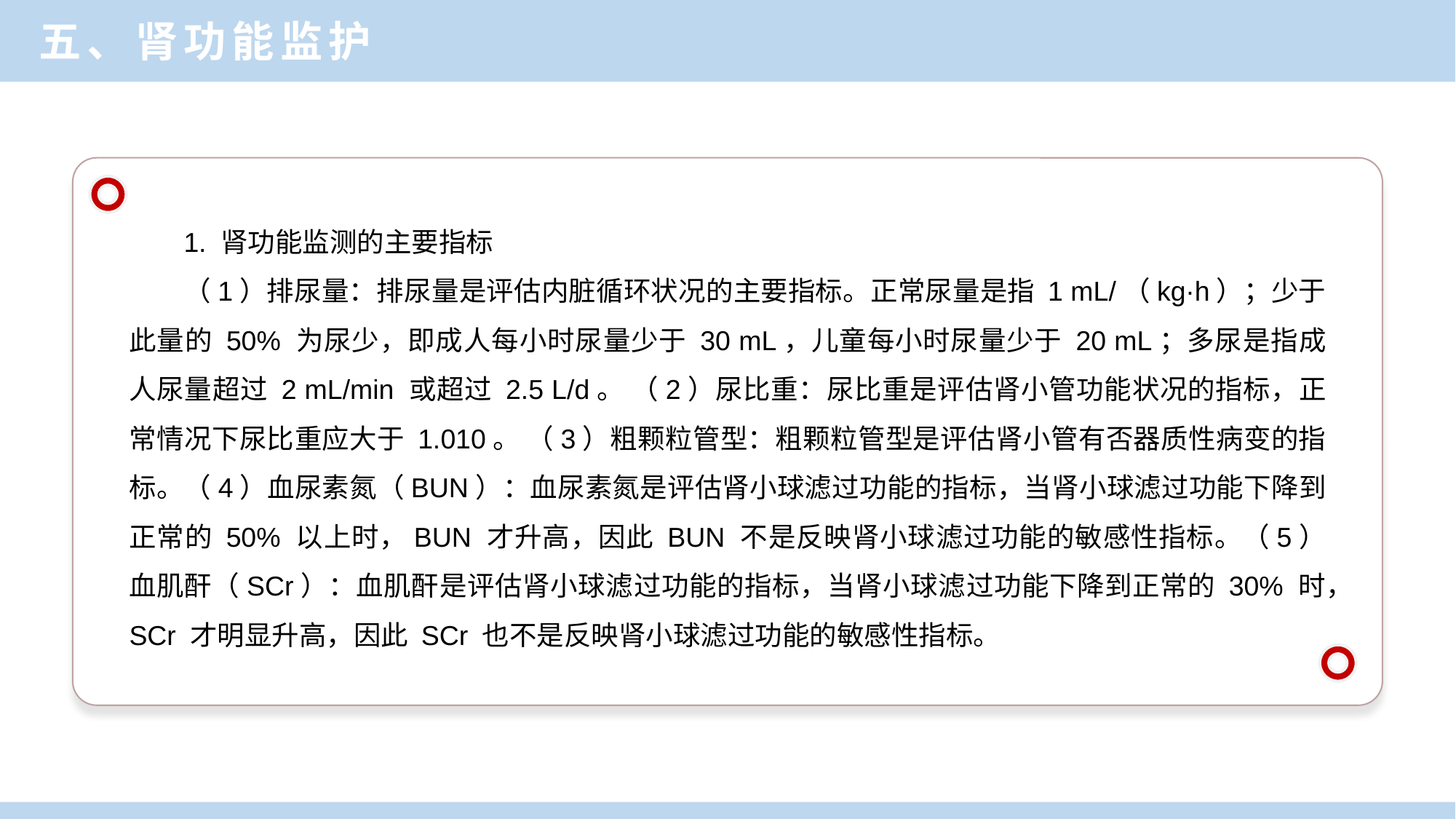

五、肾功能监护

1. 肾功能监测的主要指标
（1）排尿量：排尿量是评估内脏循环状况的主要指标。正常尿量是指 1 mL/（kg·h）；少于此量的 50% 为尿少，即成人每小时尿量少于 30 mL，儿童每小时尿量少于 20 mL；多尿是指成人尿量超过 2 mL/min 或超过 2.5 L/d。 （2）尿比重：尿比重是评估肾小管功能状况的指标，正常情况下尿比重应大于 1.010。 （3）粗颗粒管型：粗颗粒管型是评估肾小管有否器质性病变的指标。（4）血尿素氮（BUN）：血尿素氮是评估肾小球滤过功能的指标，当肾小球滤过功能下降到正常的 50% 以上时，BUN 才升高，因此 BUN 不是反映肾小球滤过功能的敏感性指标。（5）血肌酐（SCr）：血肌酐是评估肾小球滤过功能的指标，当肾小球滤过功能下降到正常的 30% 时，SCr 才明显升高，因此 SCr 也不是反映肾小球滤过功能的敏感性指标。